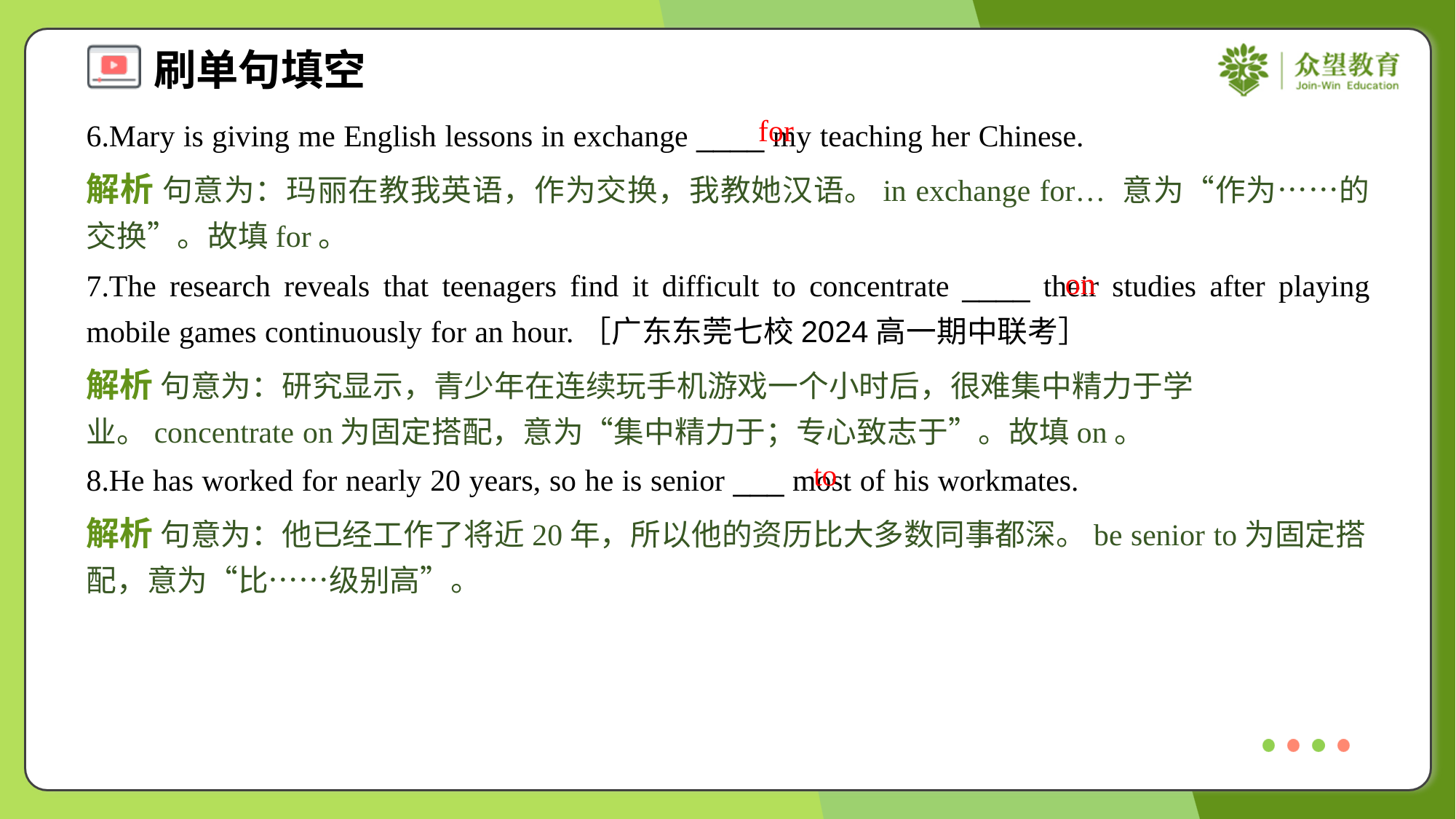

for
6.Mary is giving me English lessons in exchange ____ my teaching her Chinese.
解析 句意为：玛丽在教我英语，作为交换，我教她汉语。in exchange for… 意为“作为……的交换”。故填for。
on
7.The research reveals that teenagers find it difficult to concentrate ____ their studies after playing mobile games continuously for an hour.［广东东莞七校2024高一期中联考］
解析 句意为：研究显示，青少年在连续玩手机游戏一个小时后，很难集中精力于学业。concentrate on为固定搭配，意为“集中精力于；专心致志于”。故填on。
to
8.He has worked for nearly 20 years, so he is senior ___ most of his workmates.
解析 句意为：他已经工作了将近20年，所以他的资历比大多数同事都深。be senior to为固定搭配，意为“比……级别高”。